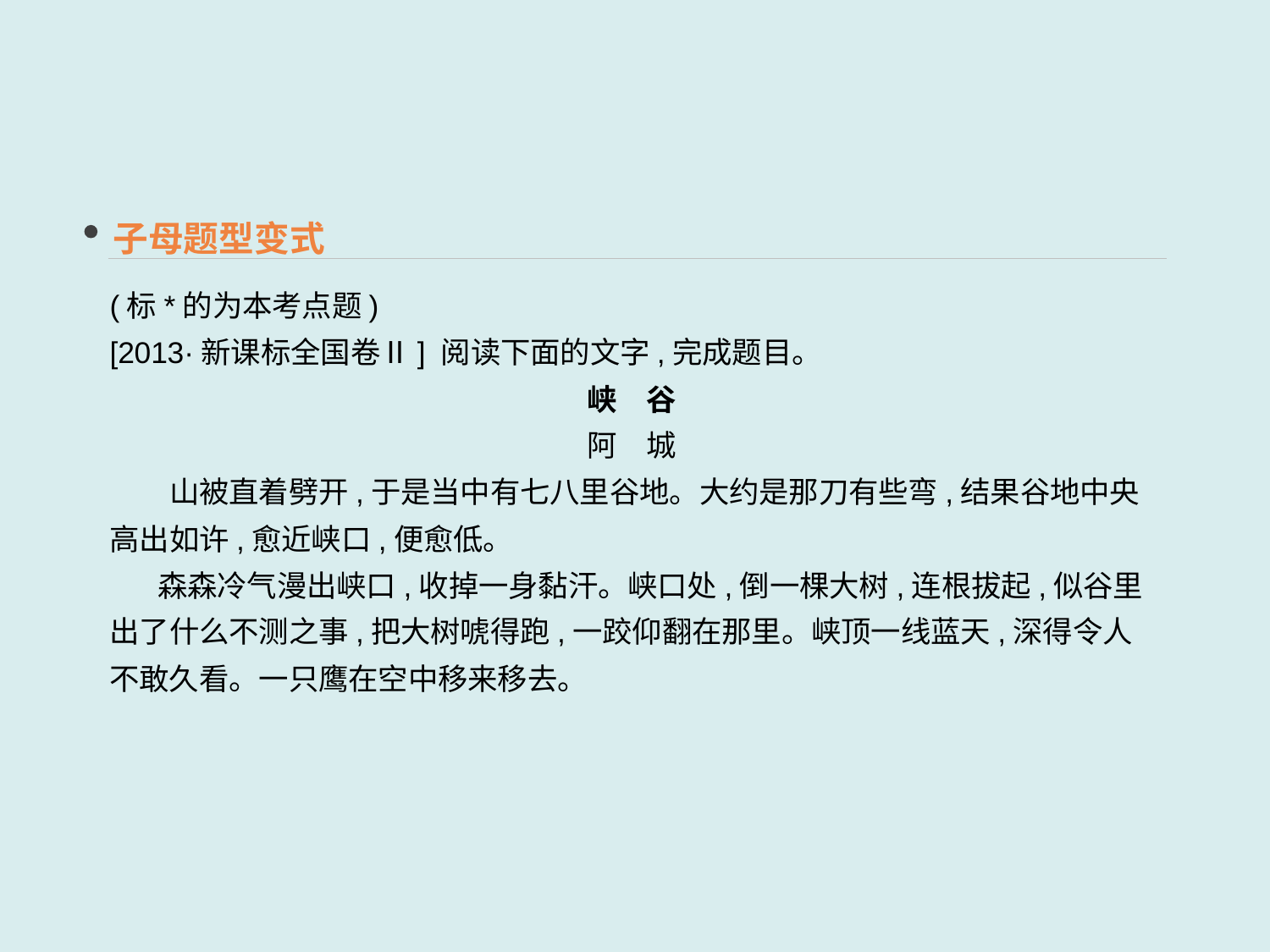

子母题型变式

(标*的为本考点题)
[2013·新课标全国卷Ⅱ] 阅读下面的文字,完成题目。
峡　谷
阿　城
　　山被直着劈开,于是当中有七八里谷地。大约是那刀有些弯,结果谷地中央高出如许,愈近峡口,便愈低。
      森森冷气漫出峡口,收掉一身黏汗。峡口处,倒一棵大树,连根拔起,似谷里出了什么不测之事,把大树唬得跑,一跤仰翻在那里。峡顶一线蓝天,深得令人不敢久看。一只鹰在空中移来移去。